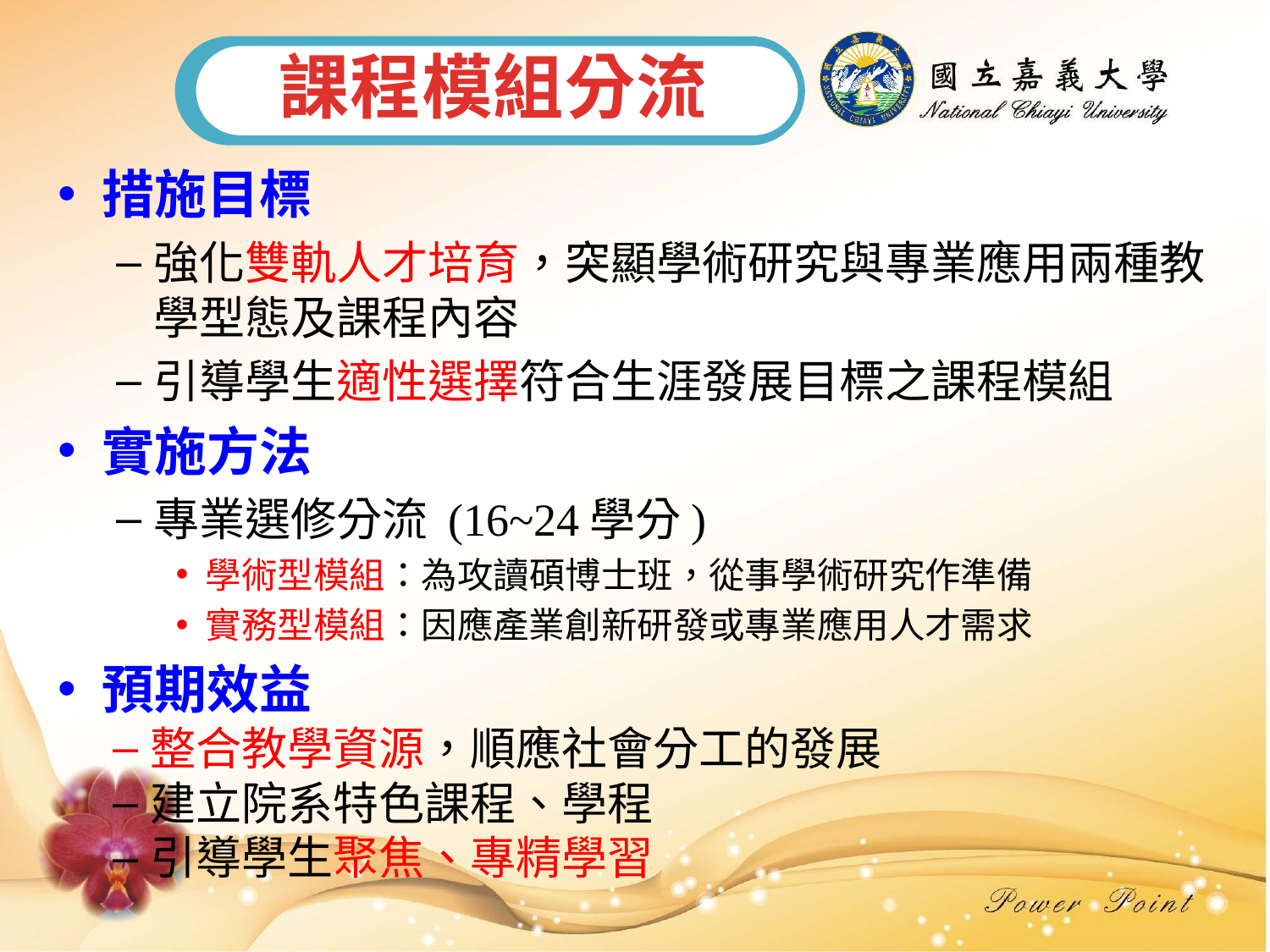

課程模組分流

措施目標
強化雙軌人才培育，突顯學術研究與專業應用兩種教學型態及課程內容
引導學生適性選擇符合生涯發展目標之課程模組
實施方法
專業選修分流 (16~24學分)
學術型模組：為攻讀碩博士班，從事學術研究作準備
實務型模組：因應產業創新研發或專業應用人才需求
預期效益
整合教學資源，順應社會分工的發展
建立院系特色課程、學程
引導學生聚焦、專精學習